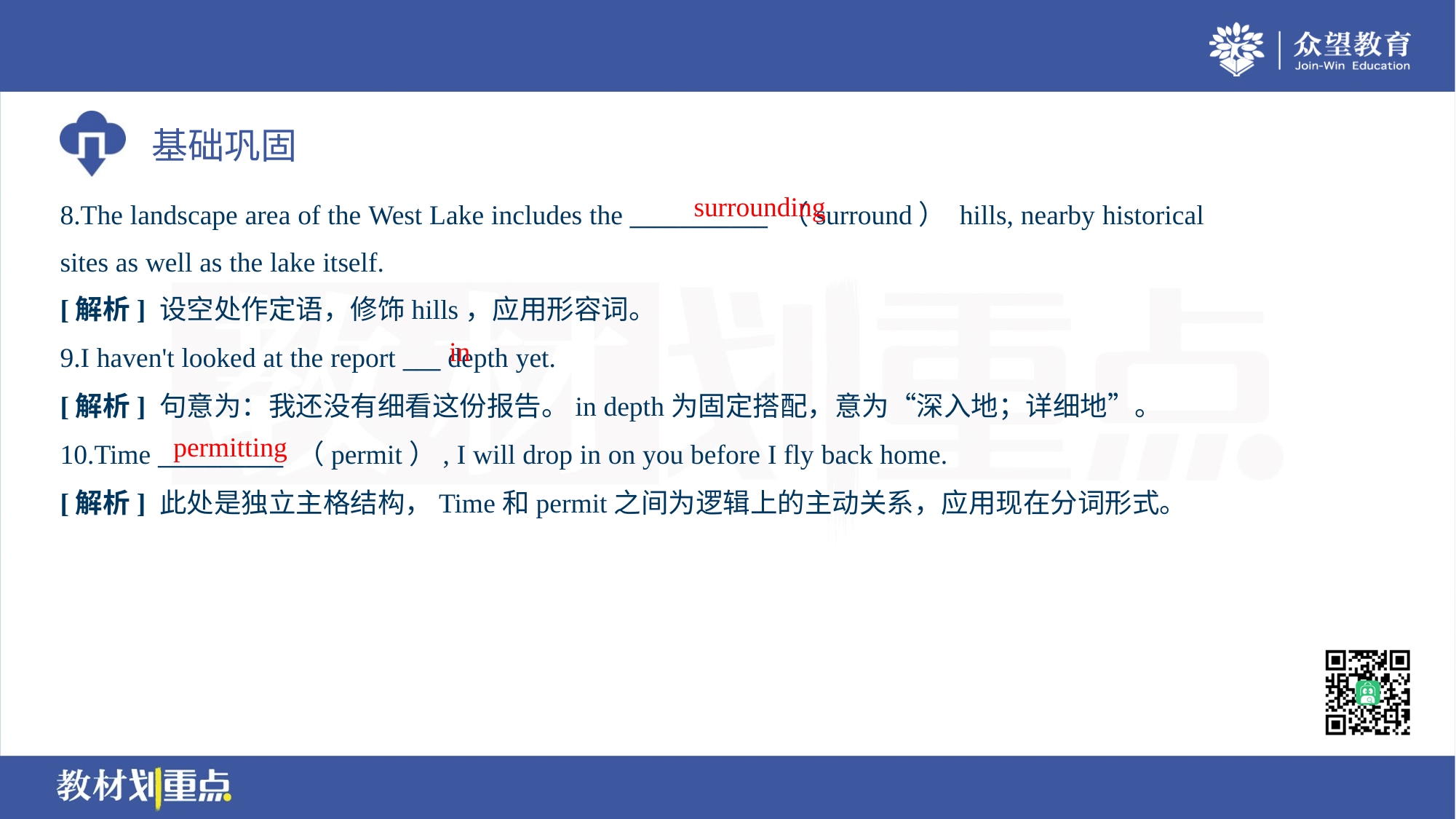

surrounding
8.The landscape area of the West Lake includes the ___________ （surround） hills, nearby historical
sites as well as the lake itself.
[解析] 设空处作定语，修饰hills，应用形容词。
in
9.I haven't looked at the report ___ depth yet.
[解析] 句意为：我还没有细看这份报告。in depth为固定搭配，意为“深入地；详细地”。
permitting
10.Time __________ （permit）, I will drop in on you before I fly back home.
[解析] 此处是独立主格结构，Time和permit之间为逻辑上的主动关系，应用现在分词形式。